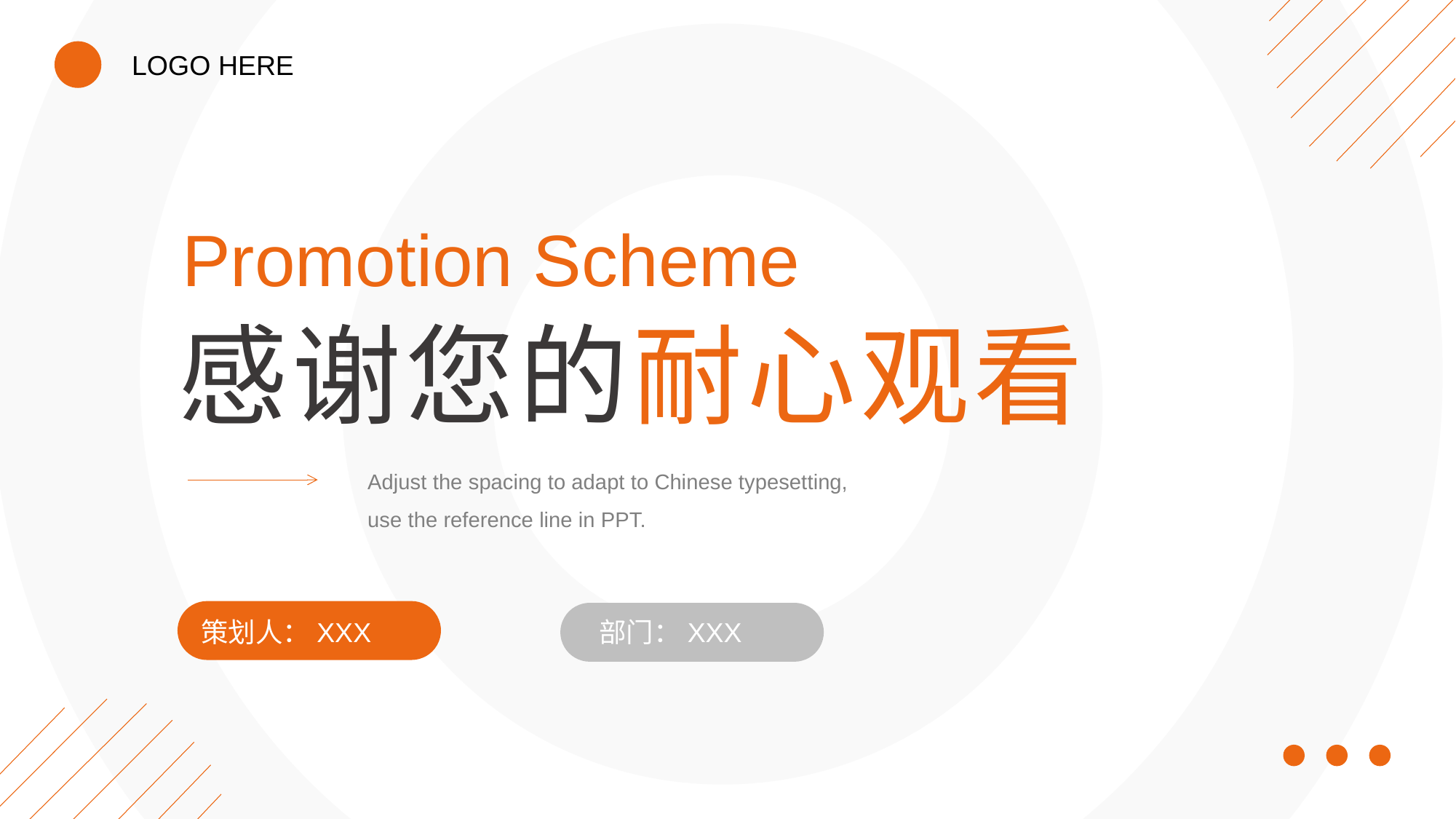

LOGO HERE
Promotion Scheme
感谢您的耐心观看
Adjust the spacing to adapt to Chinese typesetting,
use the reference line in PPT.

部门：XXX
策划人：XXX